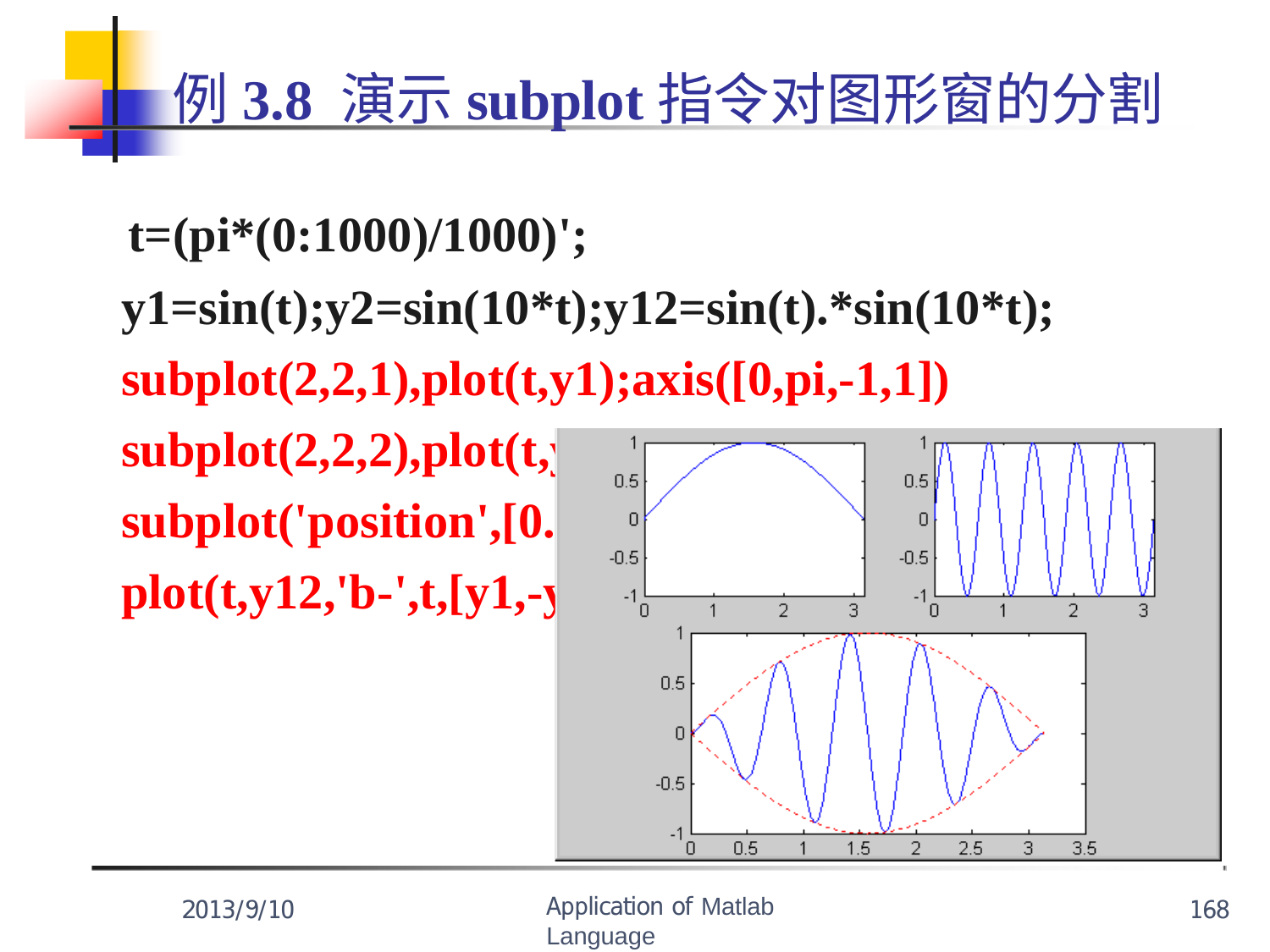

# 例3.8 演示subplot指令对图形窗的分割
t=(pi*(0:1000)/1000)';
y1=sin(t);y2=sin(10*t);y12=sin(t).*sin(10*t); subplot(2,2,1),plot(t,y1);axis([0,pi,-1,1]) subplot(2,2,2),plot(t
subplot('position',[0 plot(t,y12,'b-',t,[y1,-y
,y2);axis([0,pi,-1,1])

.2,0.05,0.6,0.45])

1],'r:');

Application of Matlab Language
2013/9/10
168